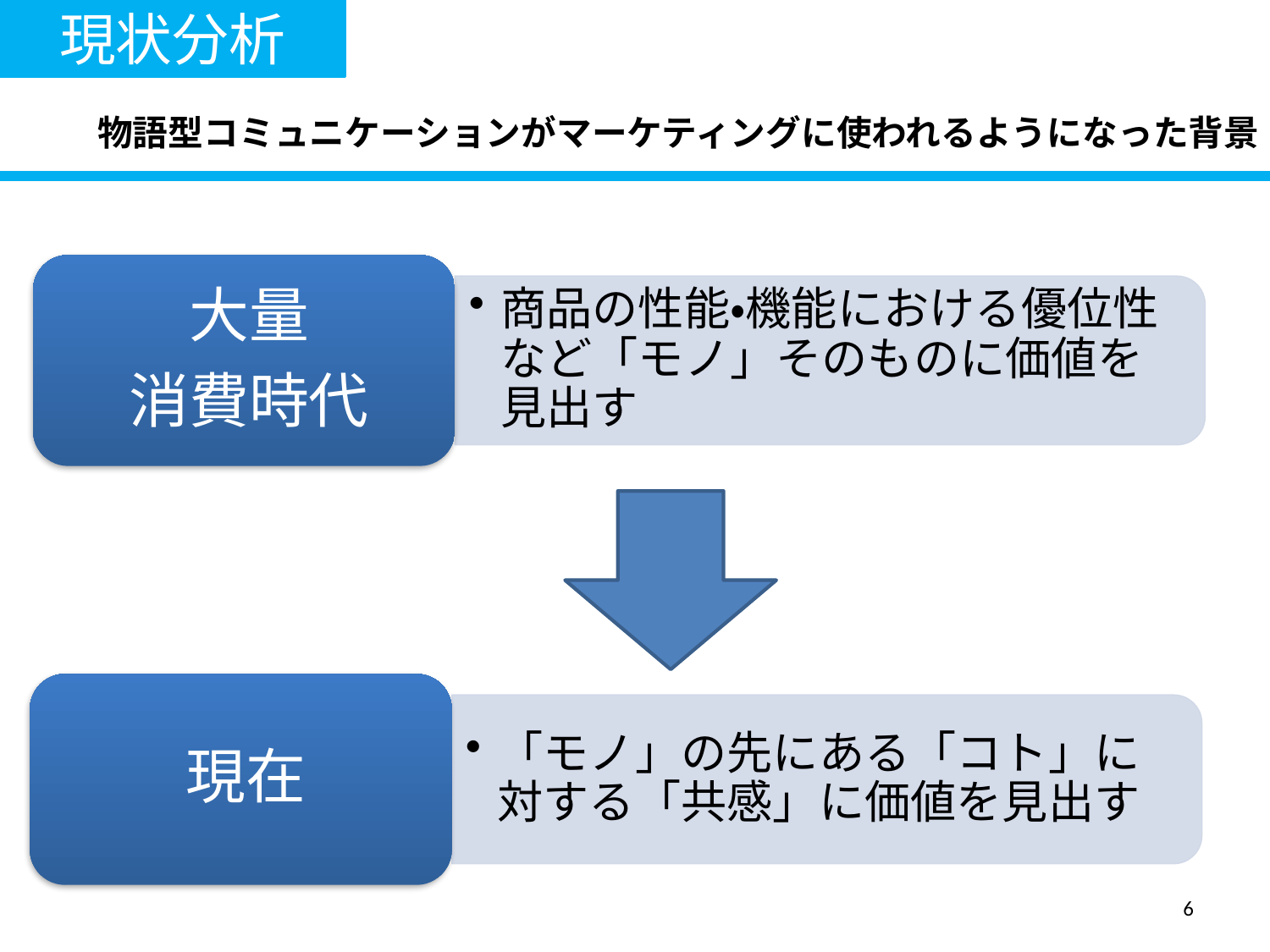

現状分析
物語型コミュニケーションがマーケティングに使われるようになった背景
商品の性能・機能における優位性など「モノ」そのものに価値を見出す
大量
消費時代
「モノ」の先にある「コト」に対する「共感」に価値を見出す
現在

6